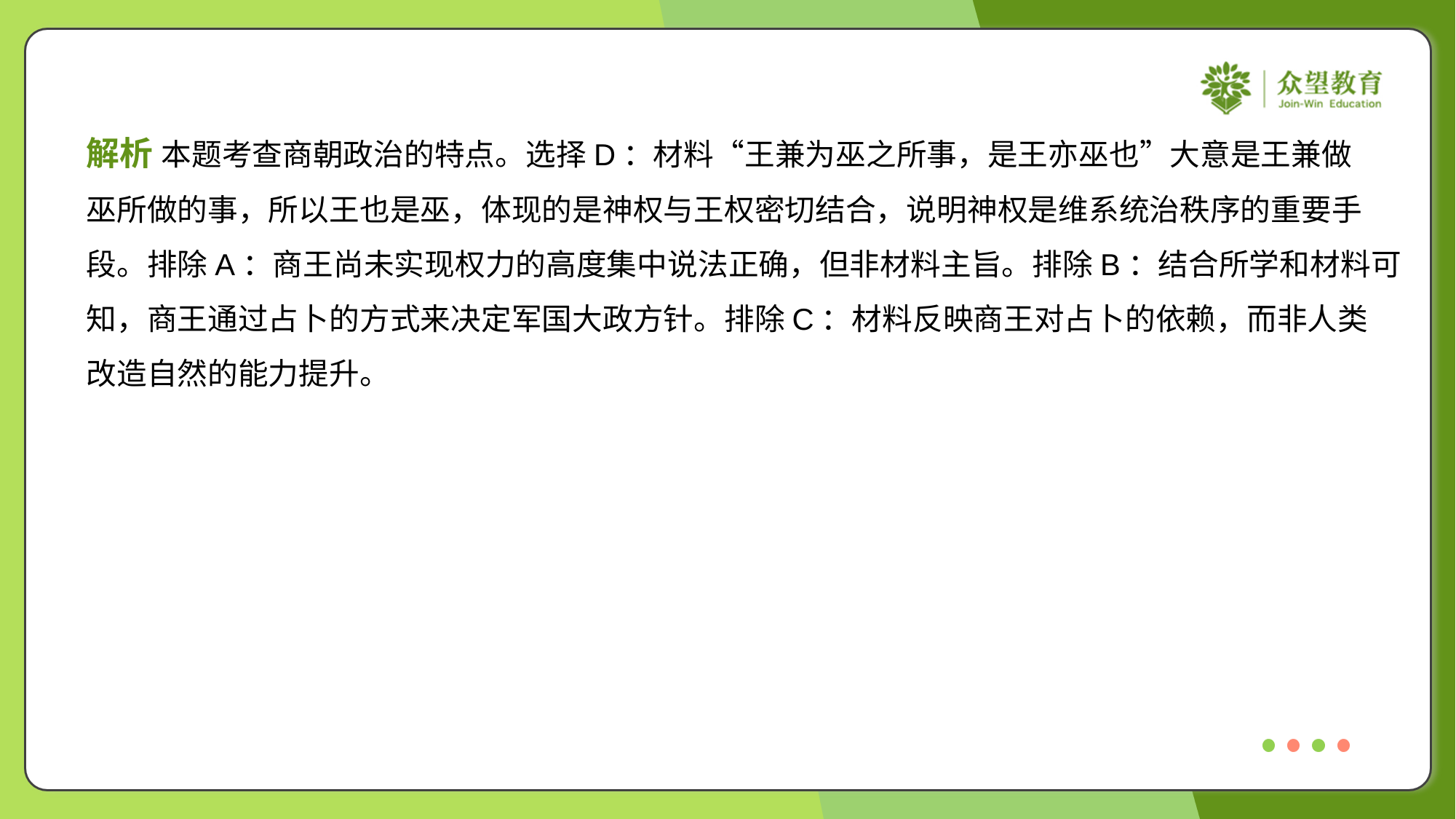

解析 本题考查商朝政治的特点。选择D：材料“王兼为巫之所事，是王亦巫也”大意是王兼做
巫所做的事，所以王也是巫，体现的是神权与王权密切结合，说明神权是维系统治秩序的重要手
段。排除A：商王尚未实现权力的高度集中说法正确，但非材料主旨。排除B：结合所学和材料可
知，商王通过占卜的方式来决定军国大政方针。排除C：材料反映商王对占卜的依赖，而非人类
改造自然的能力提升。